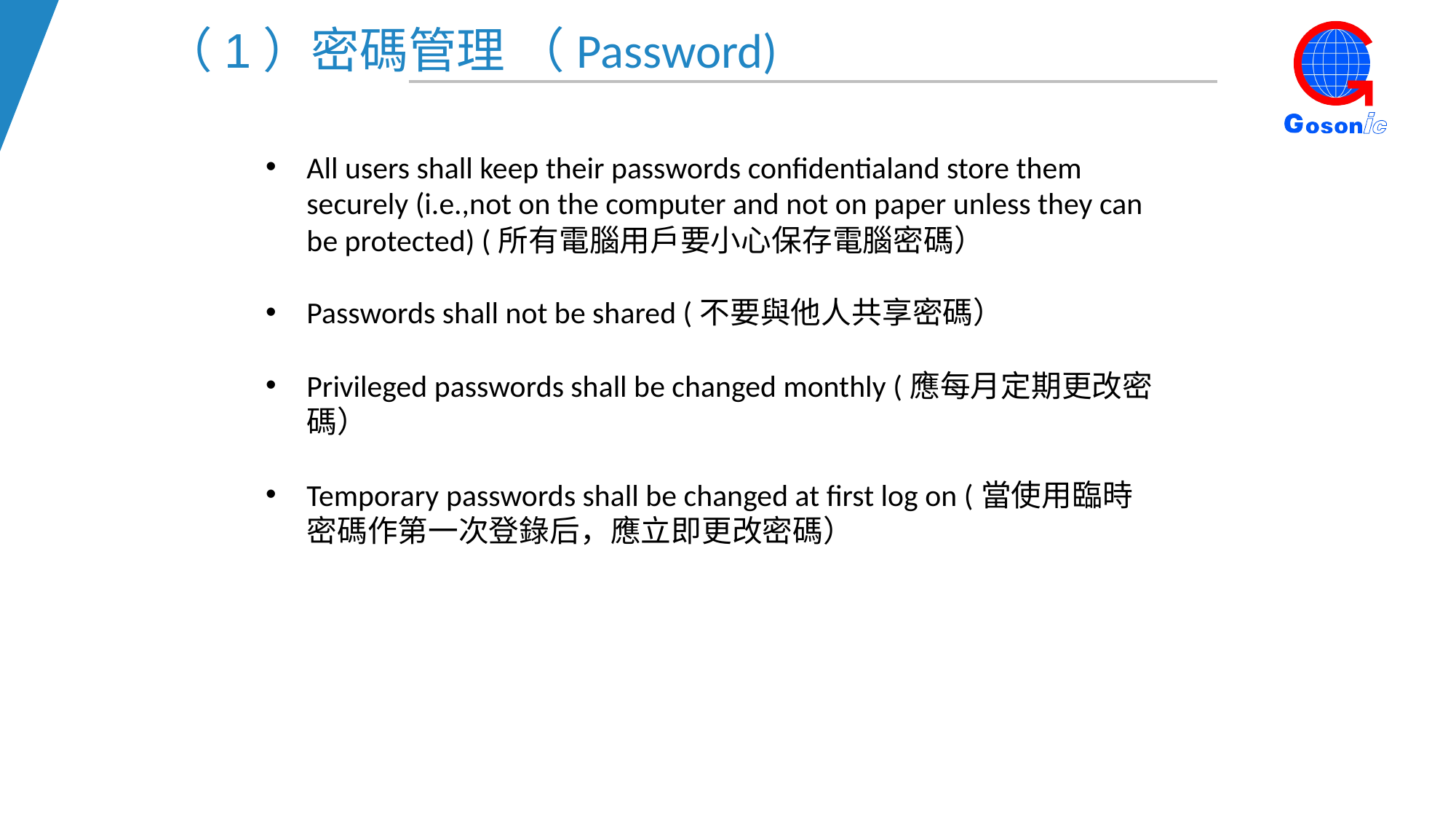

（1）密碼管理 （Password)

All users shall keep their passwords confidentialand store them securely (i.e.,not on the computer and not on paper unless they can be protected) (所有電腦用戶要小心保存電腦密碼）

Passwords shall not be shared (不要與他人共享密碼）

Privileged passwords shall be changed monthly (應每月定期更改密碼）

Temporary passwords shall be changed at first log on (當使用臨時密碼作第一次登錄后，應立即更改密碼）